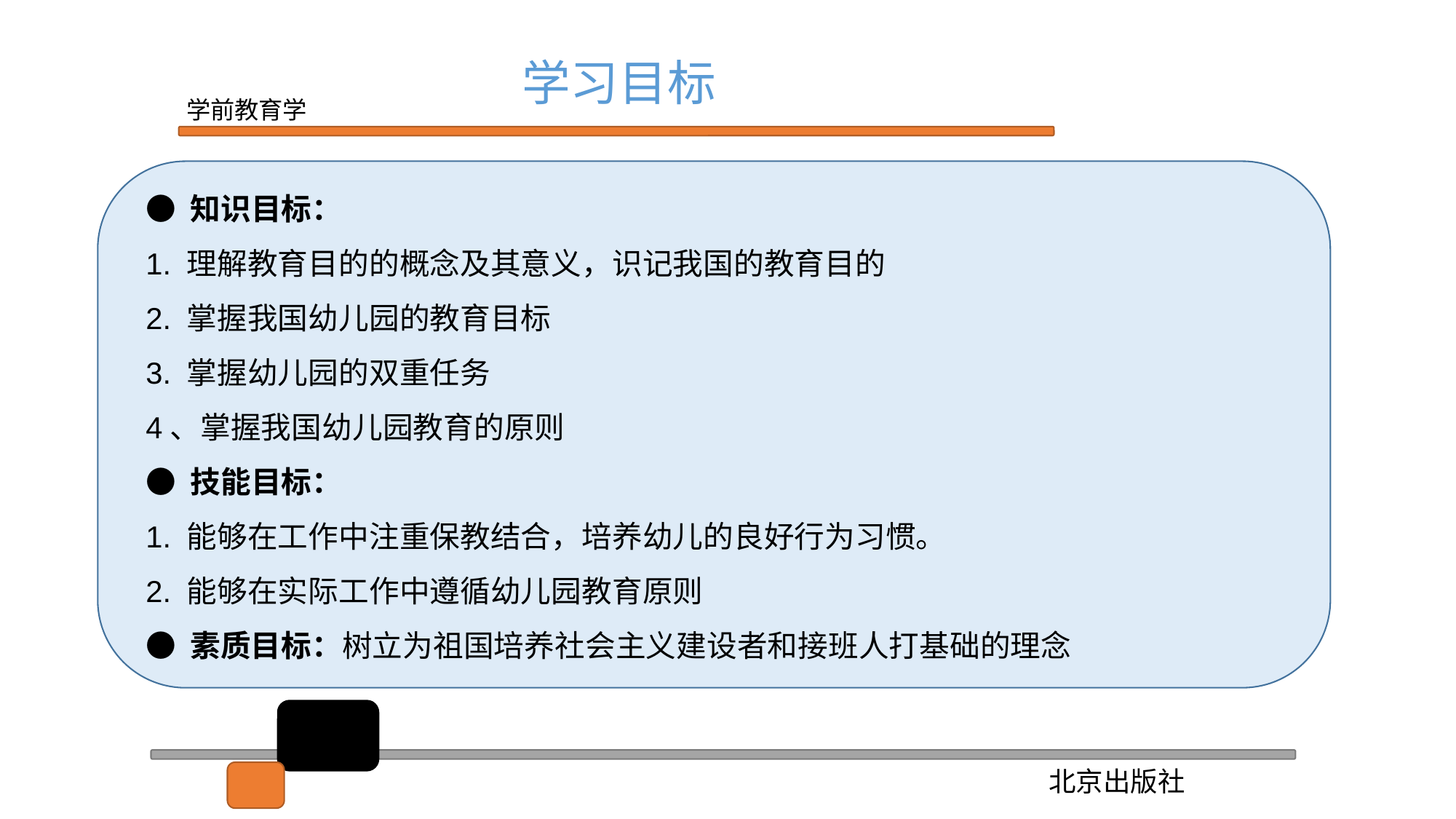

学习目标

● 知识目标：
1. 理解教育目的的概念及其意义，识记我国的教育目的
2. 掌握我国幼儿园的教育目标
3. 掌握幼儿园的双重任务
4、掌握我国幼儿园教育的原则
● 技能目标：
1. 能够在工作中注重保教结合，培养幼儿的良好行为习惯。
2. 能够在实际工作中遵循幼儿园教育原则
● 素质目标：树立为祖国培养社会主义建设者和接班人打基础的理念